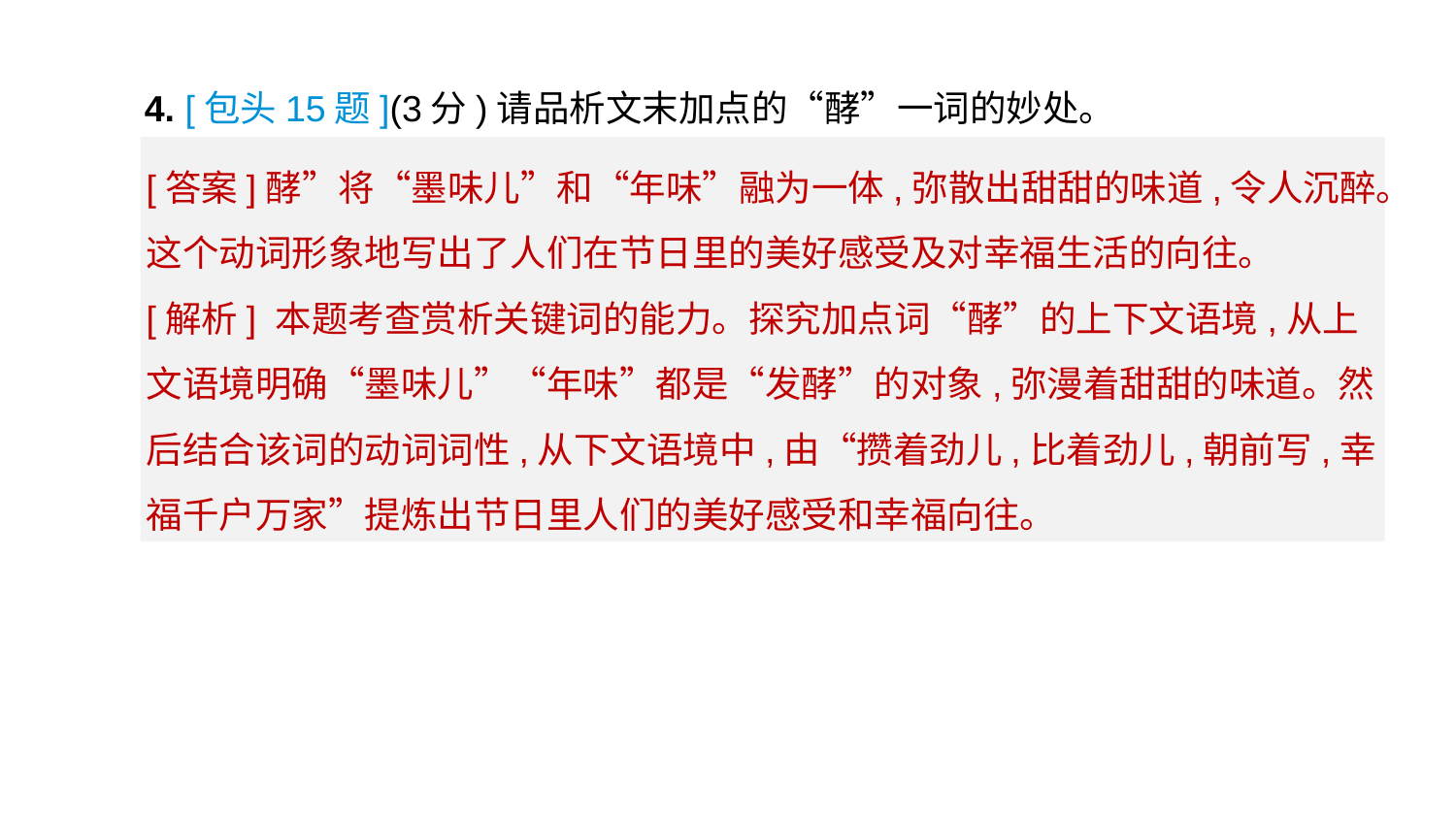

4. [包头15题](3分)请品析文末加点的“酵”一词的妙处。
[答案]酵”将“墨味儿”和“年味”融为一体,弥散出甜甜的味道,令人沉醉。这个动词形象地写出了人们在节日里的美好感受及对幸福生活的向往。
[解析] 本题考查赏析关键词的能力。探究加点词“酵”的上下文语境,从上文语境明确“墨味儿”“年味”都是“发酵”的对象,弥漫着甜甜的味道。然后结合该词的动词词性,从下文语境中,由“攒着劲儿,比着劲儿,朝前写,幸福千户万家”提炼出节日里人们的美好感受和幸福向往。